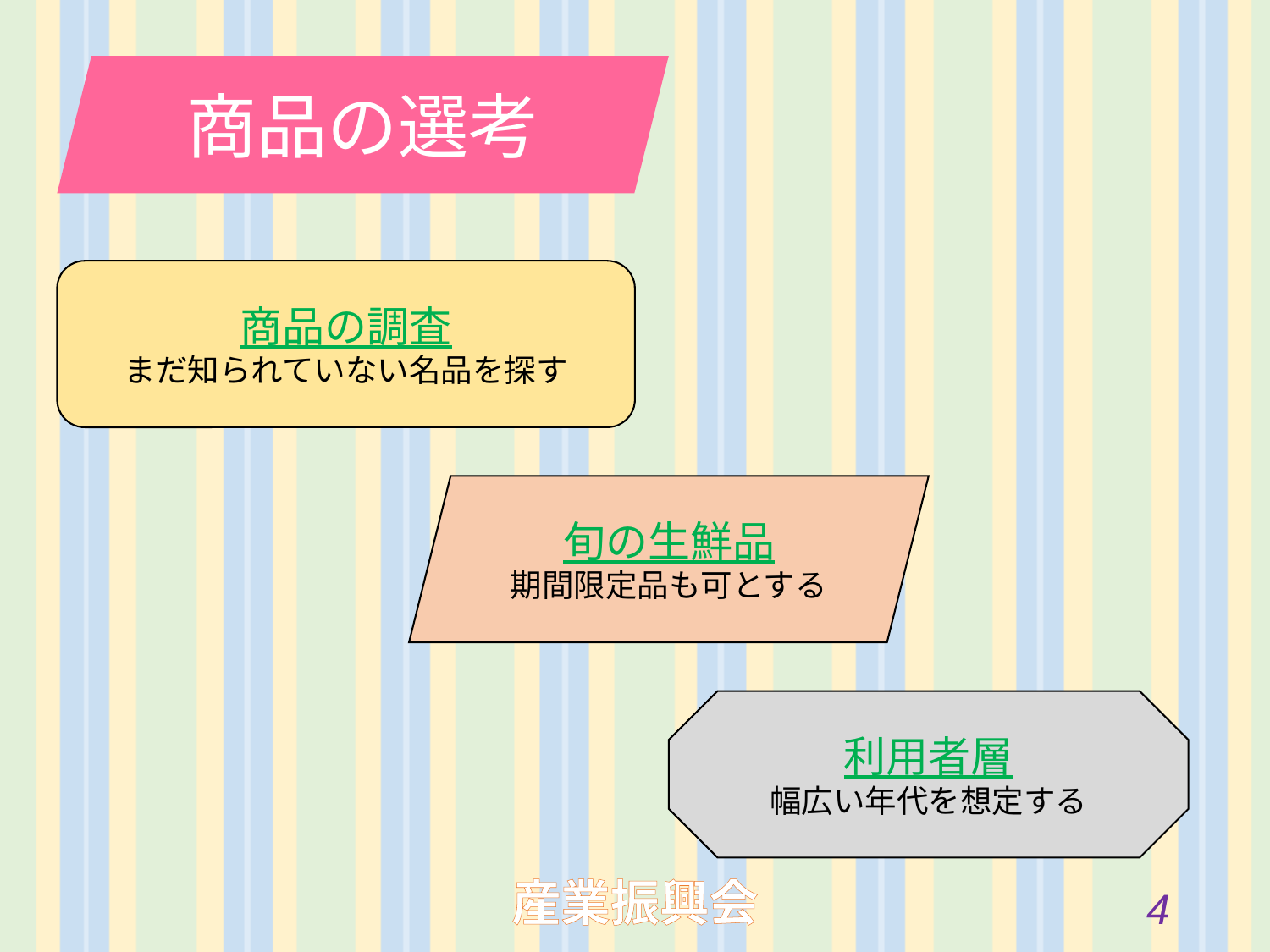

商品の選考
商品の調査
まだ知られていない名品を探す
旬の生鮮品
期間限定品も可とする
利用者層
幅広い年代を想定する
4